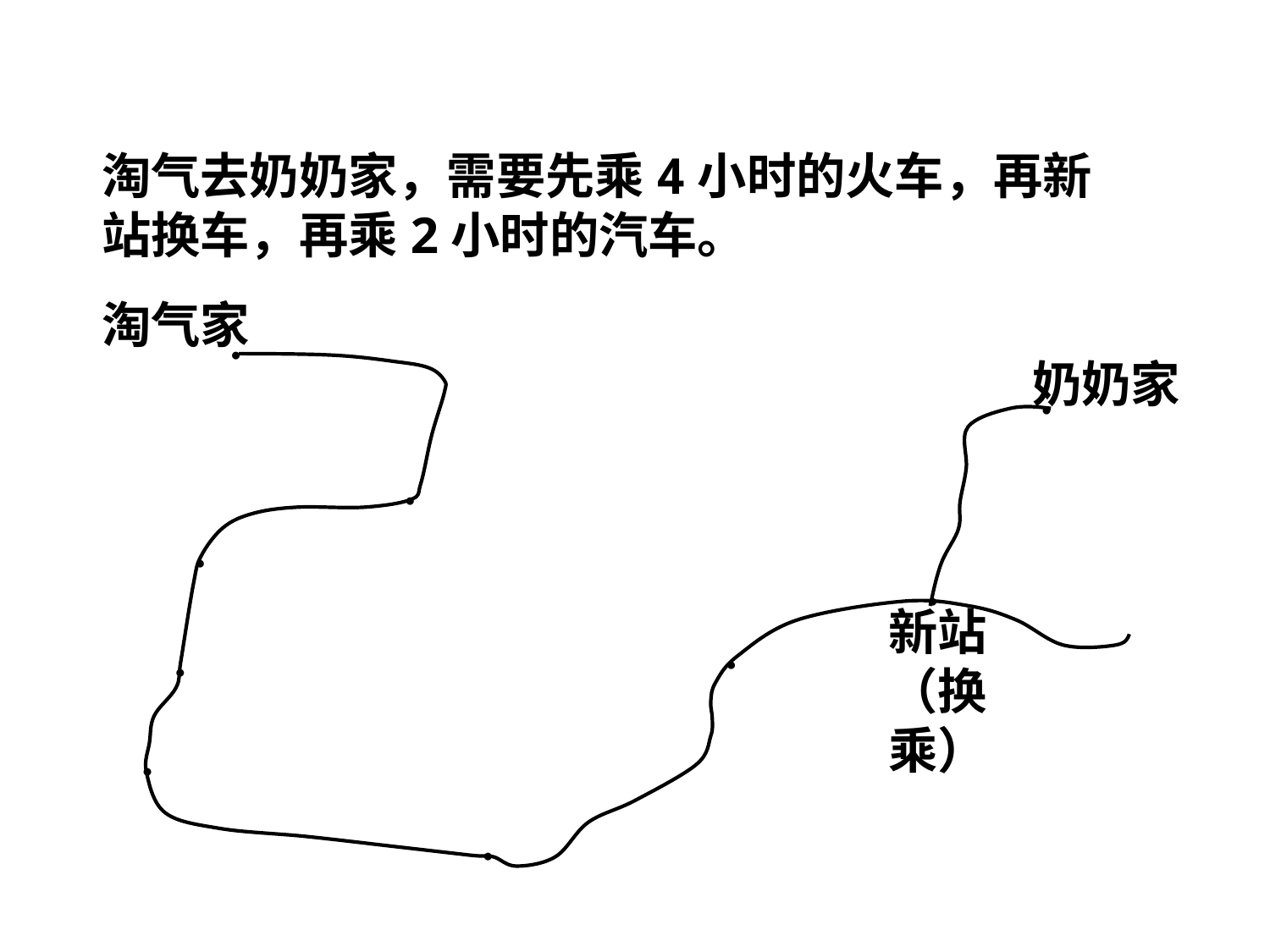

淘气去奶奶家，需要先乘4小时的火车，再新站换车，再乘2小时的汽车。
淘气家
●

●

●
●
●
●
●
●
●
奶奶家
新站（换乘）